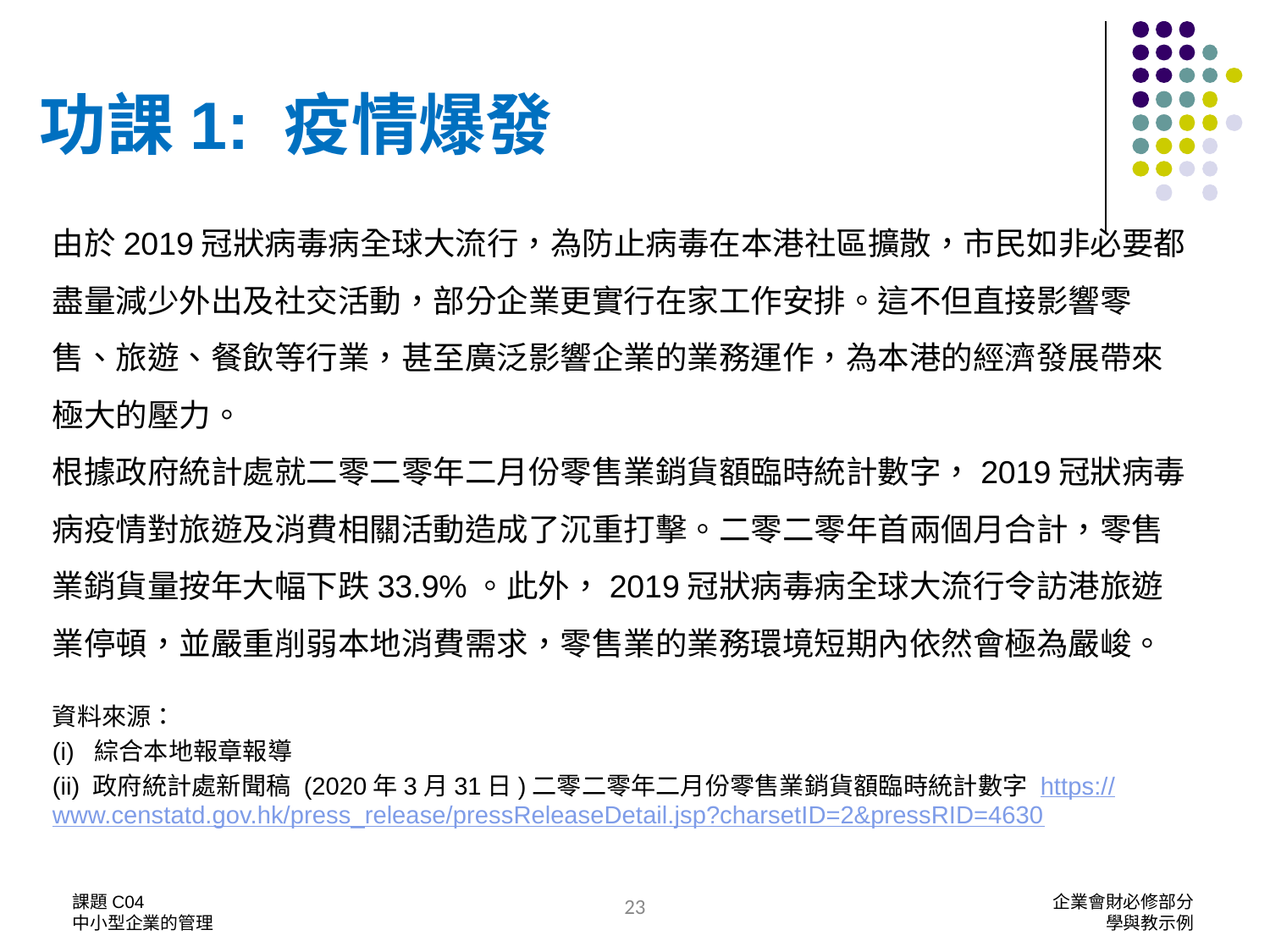

功課1: 疫情爆發
由於2019冠狀病毒病全球大流行，為防止病毒在本港社區擴散，市民如非必要都盡量減少外出及社交活動，部分企業更實行在家工作安排。這不但直接影響零售、旅遊、餐飲等行業，甚至廣泛影響企業的業務運作，為本港的經濟發展帶來極大的壓力。
根據政府統計處就二零二零年二月份零售業銷貨額臨時統計數字，2019冠狀病毒病疫情對旅遊及消費相關活動造成了沉重打擊。二零二零年首兩個月合計，零售業銷貨量按年大幅下跌33.9%。此外，2019冠狀病毒病全球大流行令訪港旅遊業停頓，並嚴重削弱本地消費需求，零售業的業務環境短期內依然會極為嚴峻。

資料來源：
(i)  綜合本地報章報導
(ii) 政府統計處新聞稿 (2020年3月31日)二零二零年二月份零售業銷貨額臨時統計數字 https://www.censtatd.gov.hk/press_release/pressReleaseDetail.jsp?charsetID=2&pressRID=4630

課題C04
中小型企業的管理

企業會財必修部分
學與教示例
23